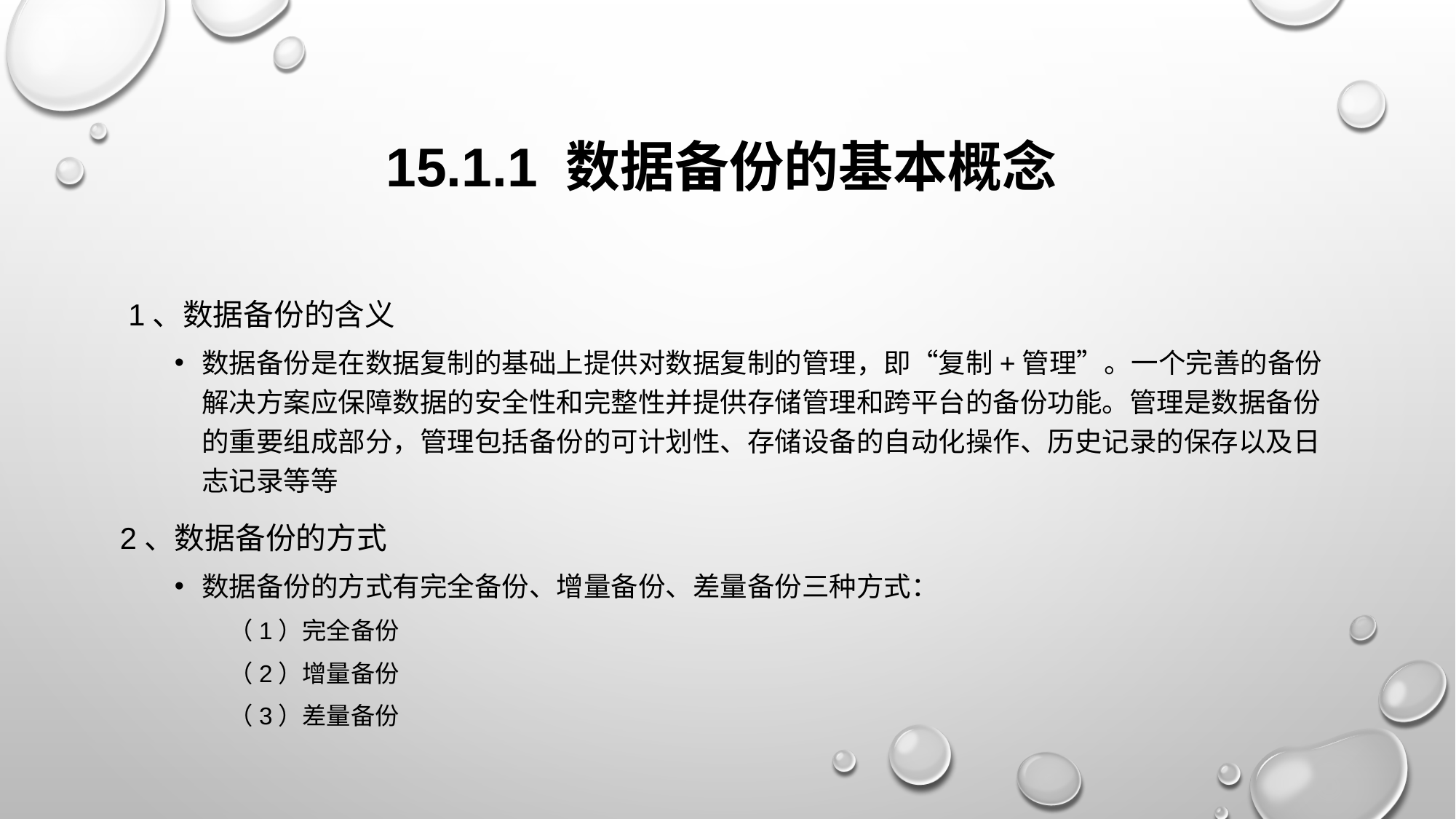

# 15.1.1 数据备份的基本概念
 1、数据备份的含义
数据备份是在数据复制的基础上提供对数据复制的管理，即“复制+管理”。一个完善的备份解决方案应保障数据的安全性和完整性并提供存储管理和跨平台的备份功能。管理是数据备份的重要组成部分，管理包括备份的可计划性、存储设备的自动化操作、历史记录的保存以及日志记录等等
2、数据备份的方式
数据备份的方式有完全备份、增量备份、差量备份三种方式：
（1）完全备份
（2）增量备份
（3）差量备份